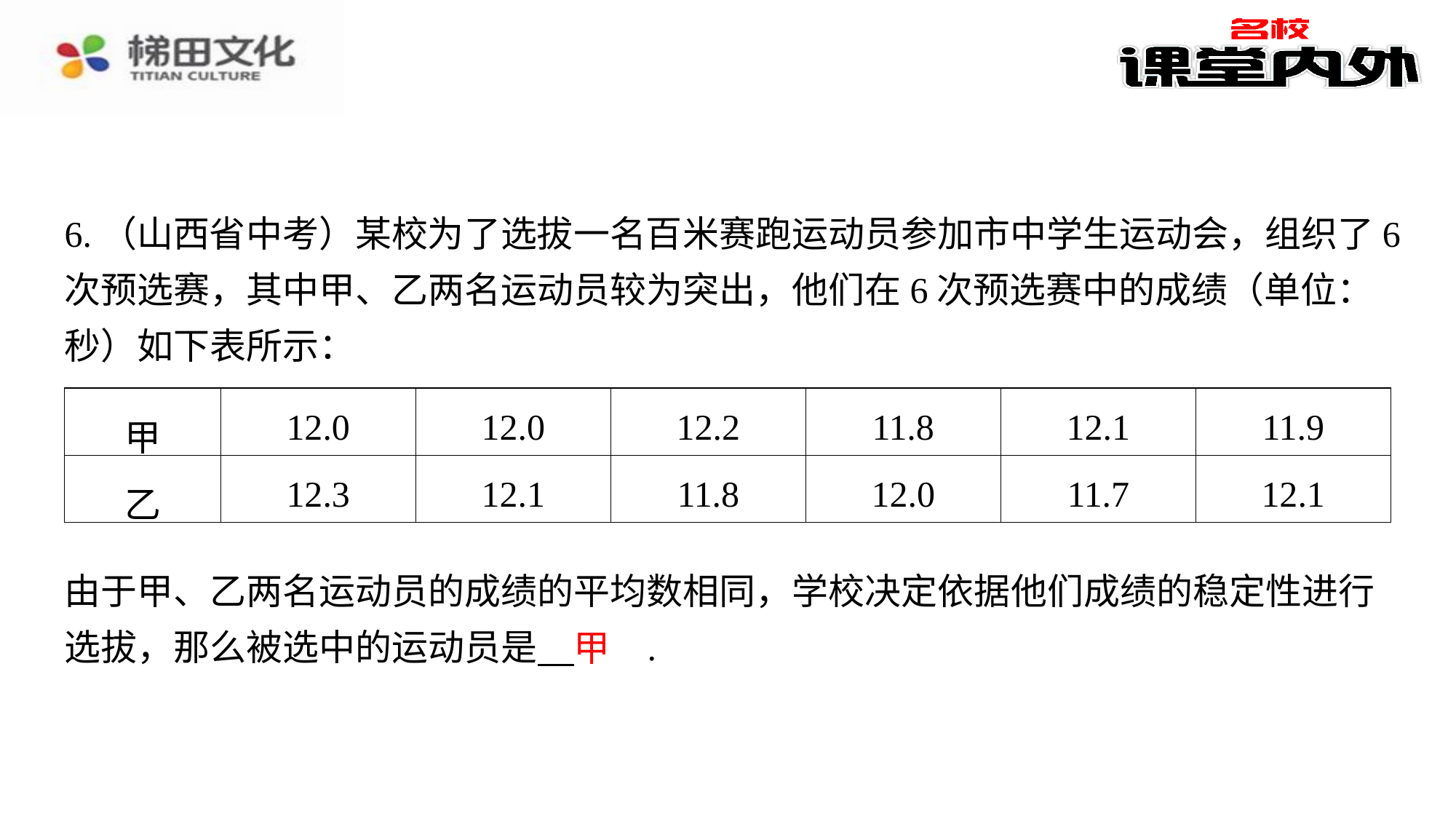

6.（山西省中考）某校为了选拔一名百米赛跑运动员参加市中学生运动会，组织了6次预选赛，其中甲、乙两名运动员较为突出，他们在6次预选赛中的成绩（单位：秒）如下表所示：
| 甲 | 12.0 | 12.0 | 12.2 | 11.8 | 12.1 | 11.9 |
| --- | --- | --- | --- | --- | --- | --- |
| 乙 | 12.3 | 12.1 | 11.8 | 12.0 | 11.7 | 12.1 |
由于甲、乙两名运动员的成绩的平均数相同，学校决定依据他们成绩的稳定性进行选拔，那么被选中的运动员是 　甲　⁠.
甲